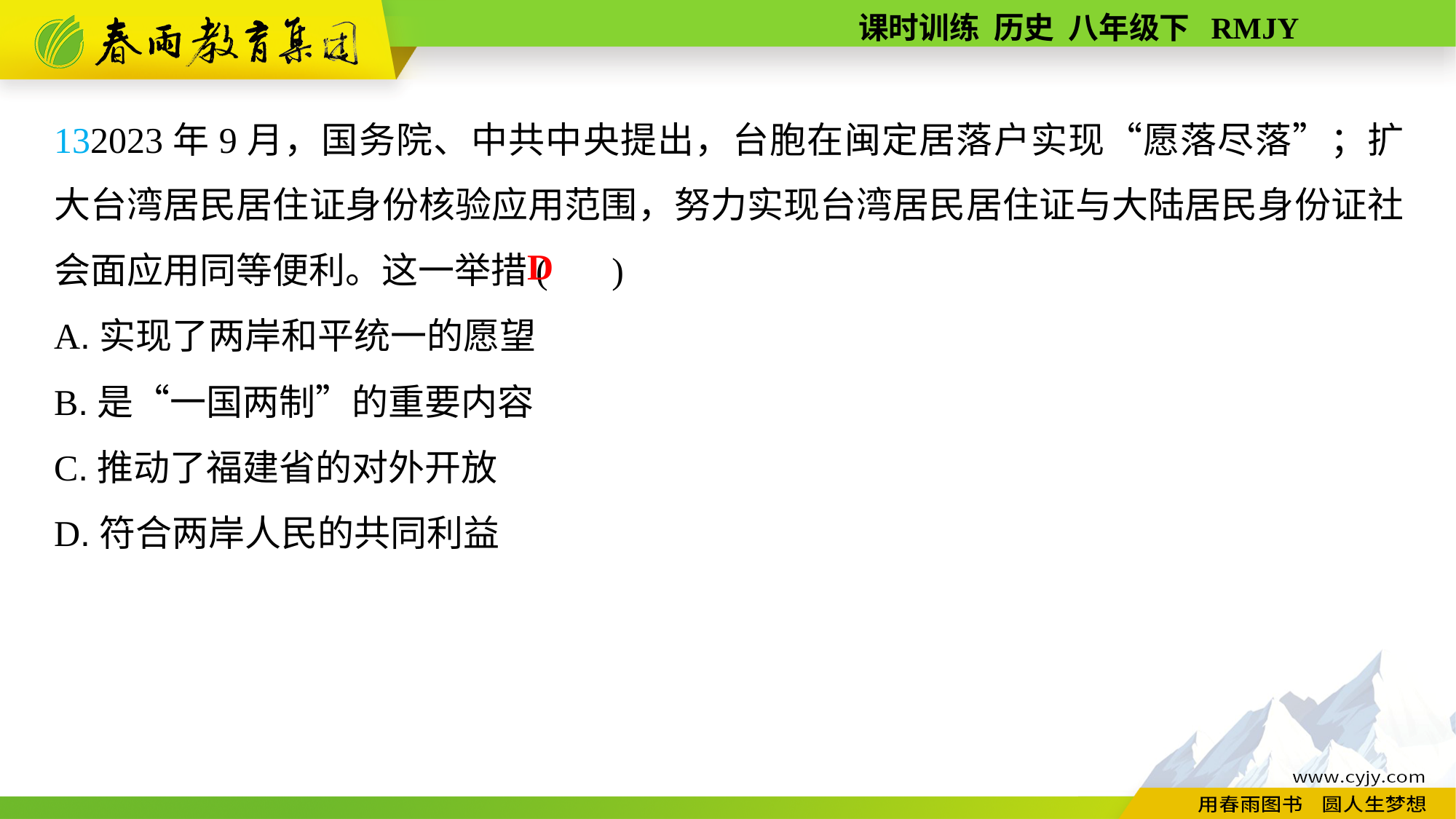

132023年9月，国务院、中共中央提出，台胞在闽定居落户实现“愿落尽落”；扩大台湾居民居住证身份核验应用范围，努力实现台湾居民居住证与大陆居民身份证社会面应用同等便利。这一举措(       )
A.实现了两岸和平统一的愿望
B.是“一国两制”的重要内容
C.推动了福建省的对外开放
D.符合两岸人民的共同利益
D